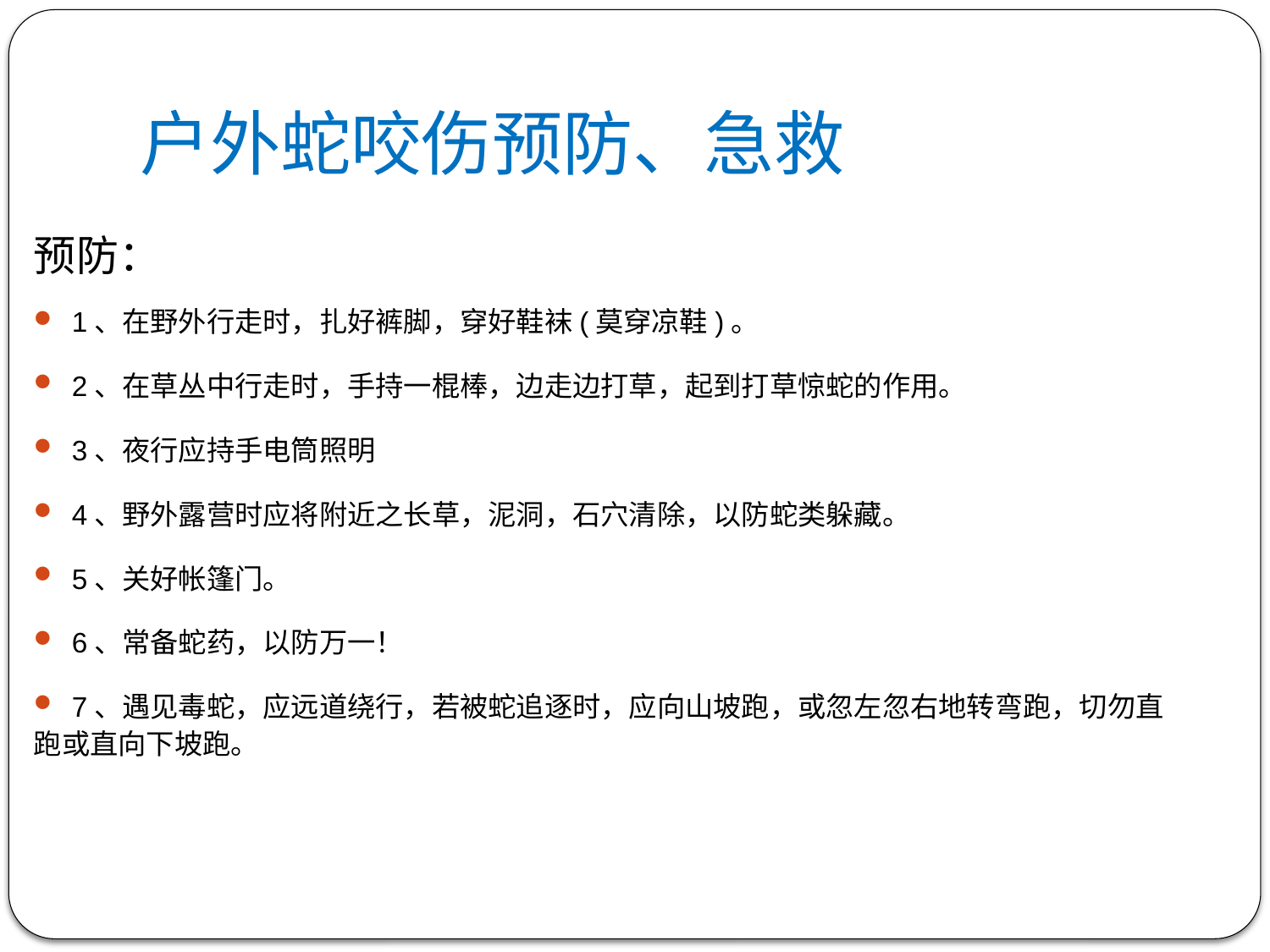

# 户外蛇咬伤预防、急救
预防：
1、在野外行走时，扎好裤脚，穿好鞋袜(莫穿凉鞋)。
2、在草丛中行走时，手持一棍棒，边走边打草，起到打草惊蛇的作用。
3、夜行应持手电筒照明
4、野外露营时应将附近之长草，泥洞，石穴清除，以防蛇类躲藏。
5、关好帐篷门。
6、常备蛇药，以防万一！
7、遇见毒蛇，应远道绕行，若被蛇追逐时，应向山坡跑，或忽左忽右地转弯跑，切勿直
跑或直向下坡跑。